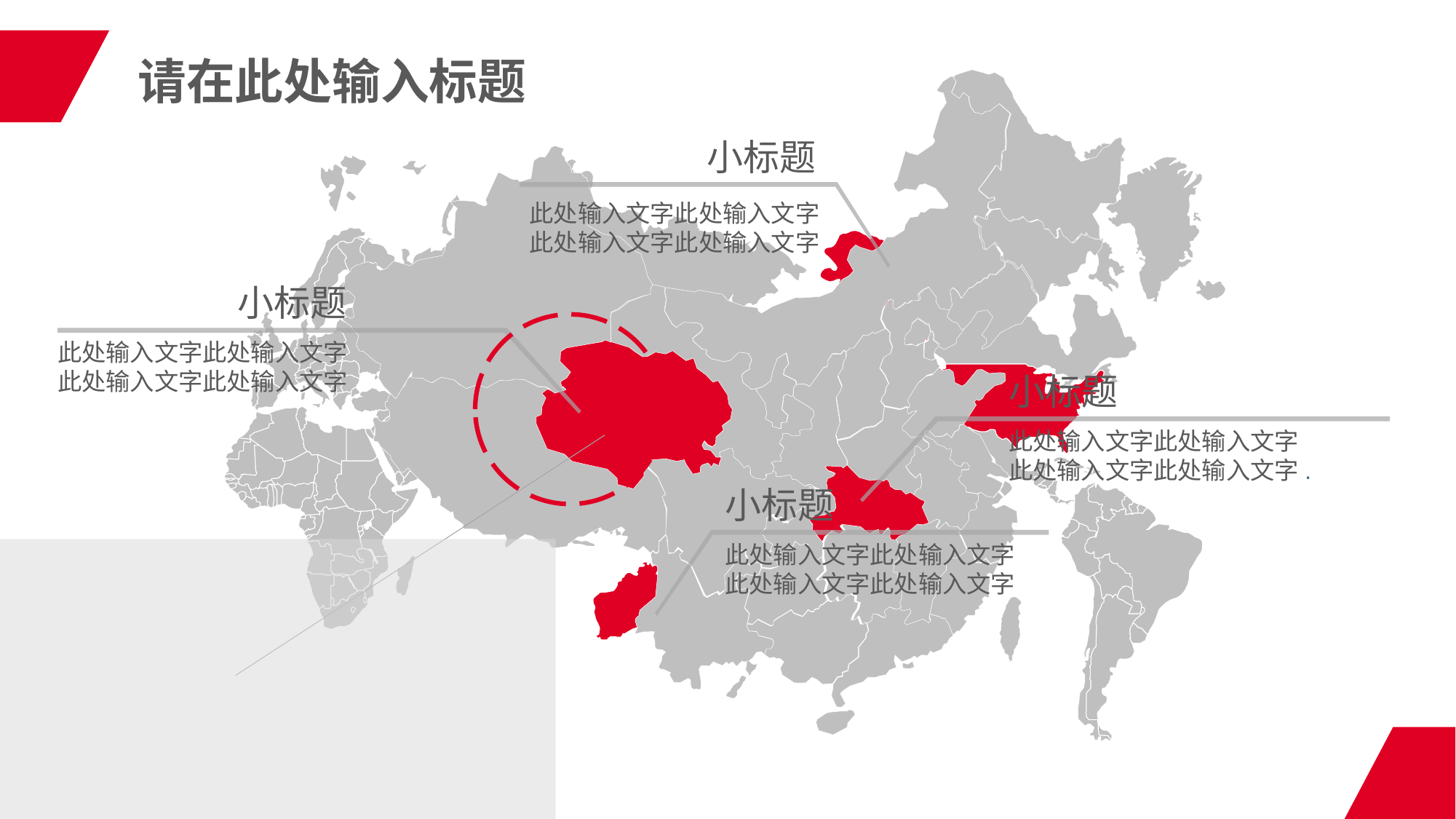

请在此处输入标题

小标题

此处输入文字此处输入文字
此处输入文字此处输入文字

小标题

此处输入文字此处输入文字
此处输入文字此处输入文字

小标题

此处输入文字此处输入文字
此处输入文字此处输入文字.
小标题

此处输入文字此处输入文字
此处输入文字此处输入文字